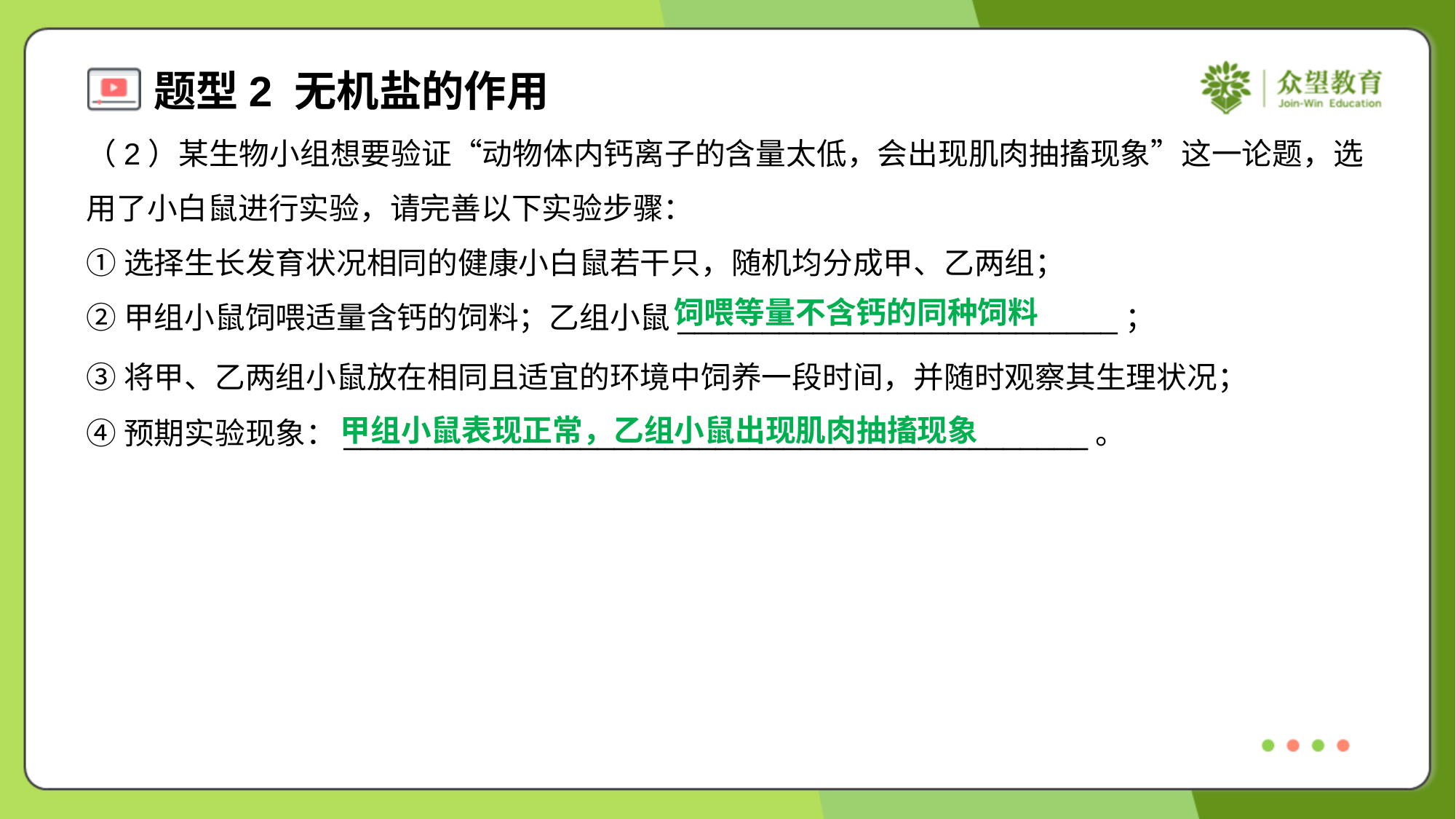

（2）某生物小组想要验证“动物体内钙离子的含量太低，会出现肌肉抽搐现象”这一论题，选
用了小白鼠进行实验，请完善以下实验步骤：
①选择生长发育状况相同的健康小白鼠若干只，随机均分成甲、乙两组；
②甲组小鼠饲喂适量含钙的饲料；乙组小鼠__________________________；
饲喂等量不含钙的同种饲料
③将甲、乙两组小鼠放在相同且适宜的环境中饲养一段时间，并随时观察其生理状况；
④预期实验现象：____________________________________________。
甲组小鼠表现正常，乙组小鼠出现肌肉抽搐现象